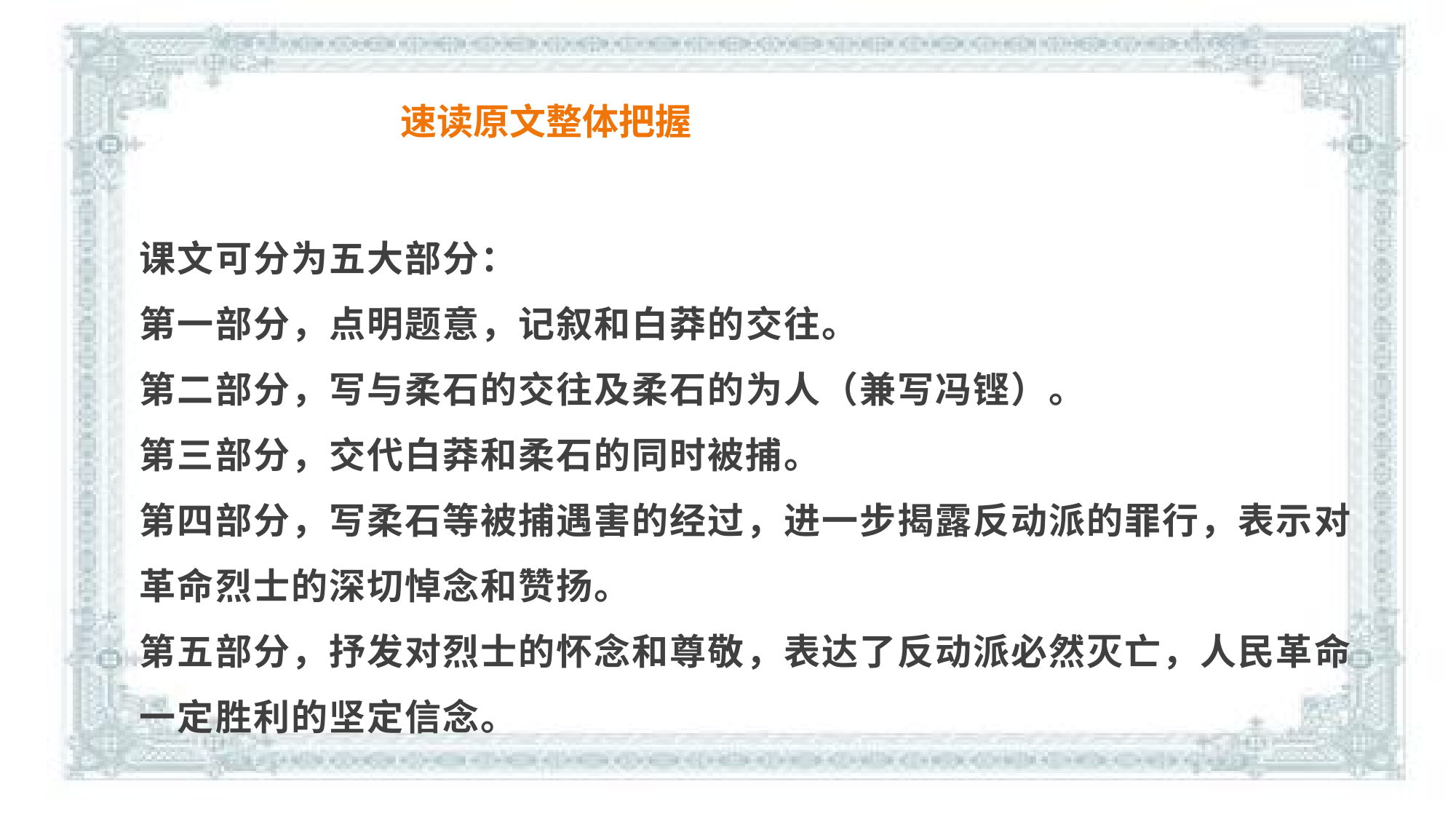

速读原文整体把握
课文可分为五大部分：
第一部分，点明题意，记叙和白莽的交往。
第二部分，写与柔石的交往及柔石的为人（兼写冯铿）。
第三部分，交代白莽和柔石的同时被捕。
第四部分，写柔石等被捕遇害的经过，进一步揭露反动派的罪行，表示对革命烈士的深切悼念和赞扬。
第五部分，抒发对烈士的怀念和尊敬，表达了反动派必然灭亡，人民革命一定胜利的坚定信念。